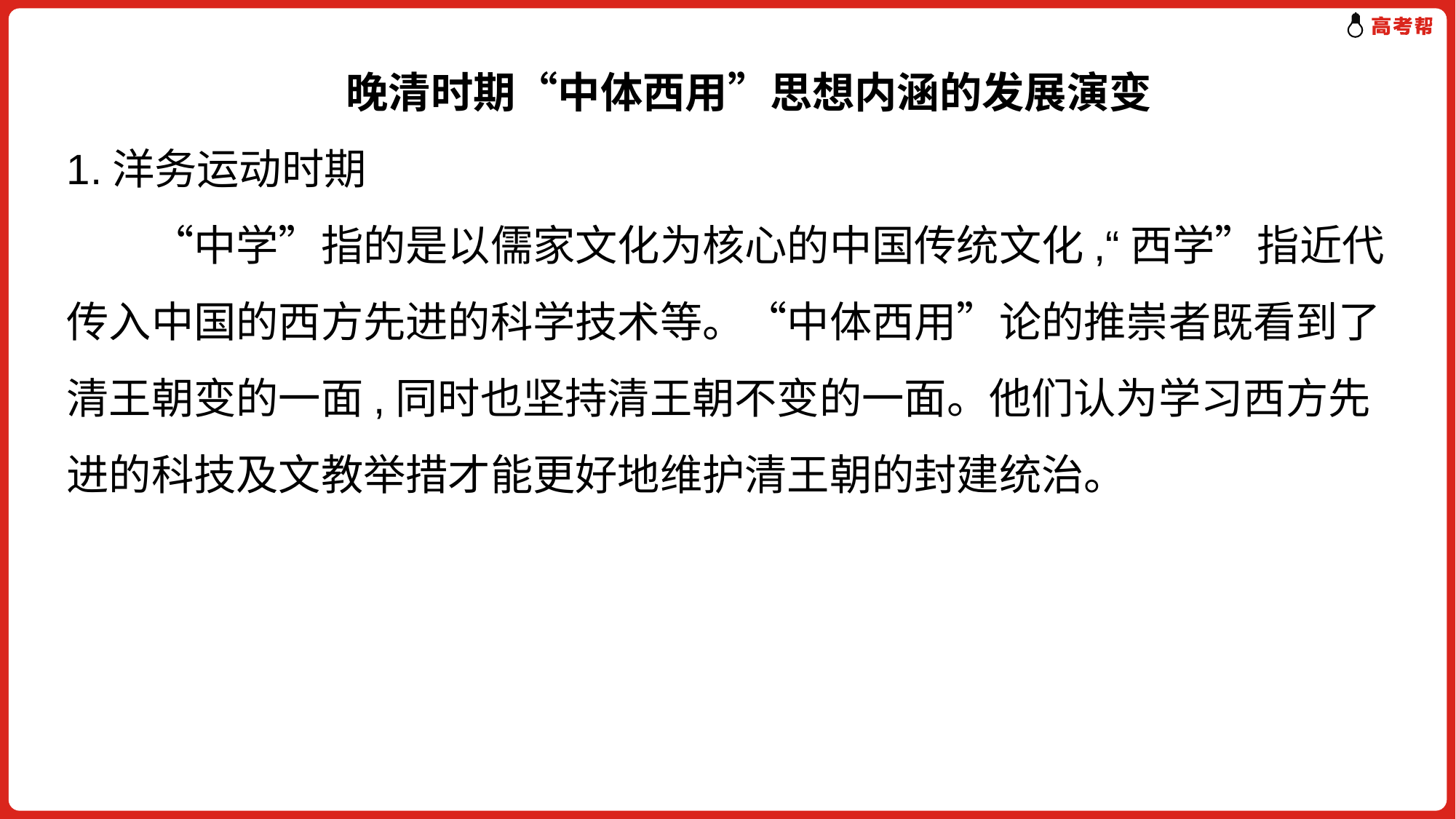

晚清时期“中体西用”思想内涵的发展演变
1.洋务运动时期
　　“中学”指的是以儒家文化为核心的中国传统文化,“西学”指近代传入中国的西方先进的科学技术等。“中体西用”论的推崇者既看到了清王朝变的一面,同时也坚持清王朝不变的一面。他们认为学习西方先进的科技及文教举措才能更好地维护清王朝的封建统治。